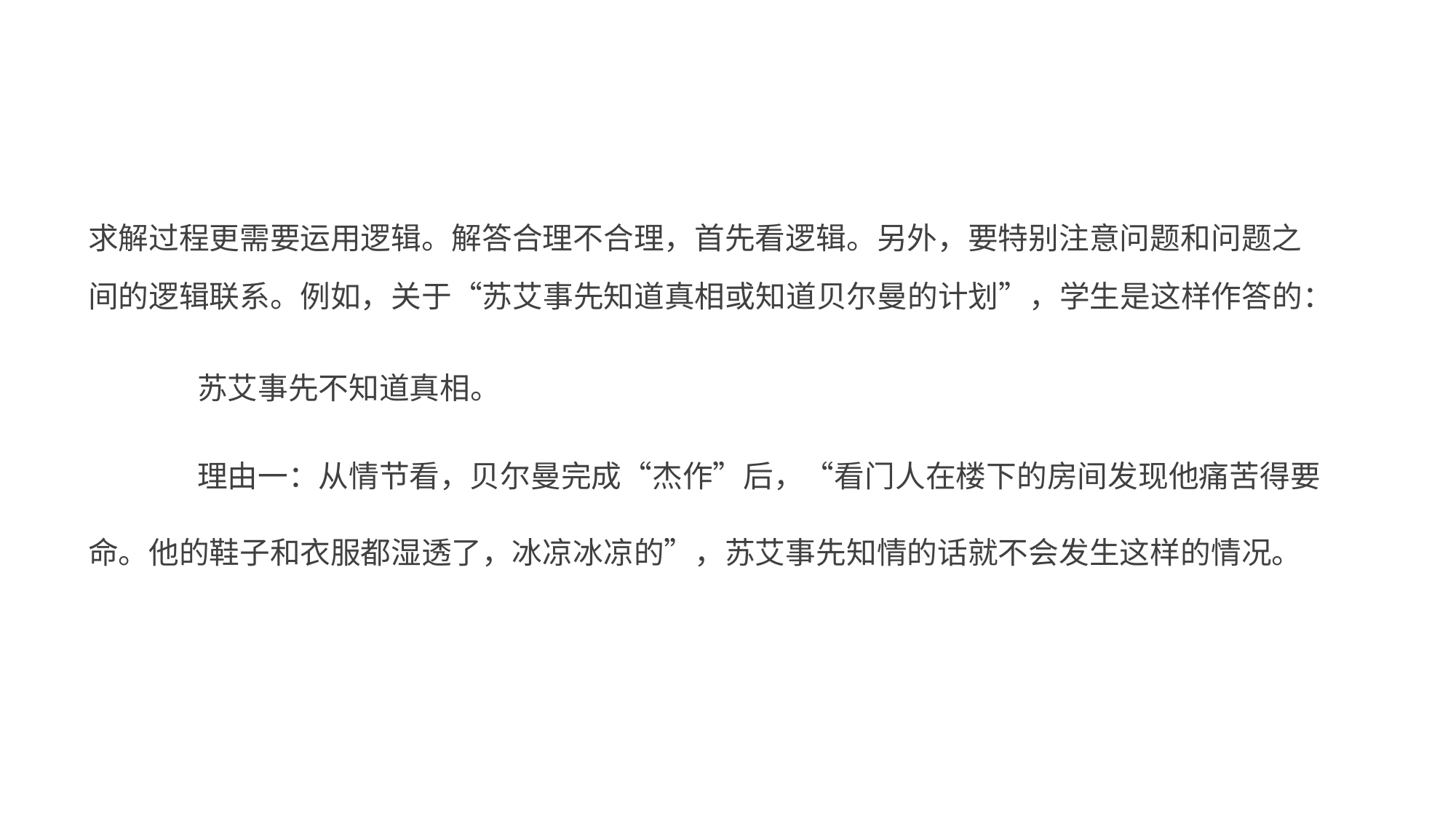

求解过程更需要运用逻辑。解答合理不合理，首先看逻辑。另外，要特别注意问题和问题之 间的逻辑联系。例如，关于“苏艾事先知道真相或知道贝尔曼的计划”，学生是这样作答的：
苏艾事先不知道真相。
理由一：从情节看，贝尔曼完成“杰作”后，“看门人在楼下的房间发现他痛苦得要
命。他的鞋子和衣服都湿透了，冰凉冰凉的”，苏艾事先知情的话就不会发生这样的情况。